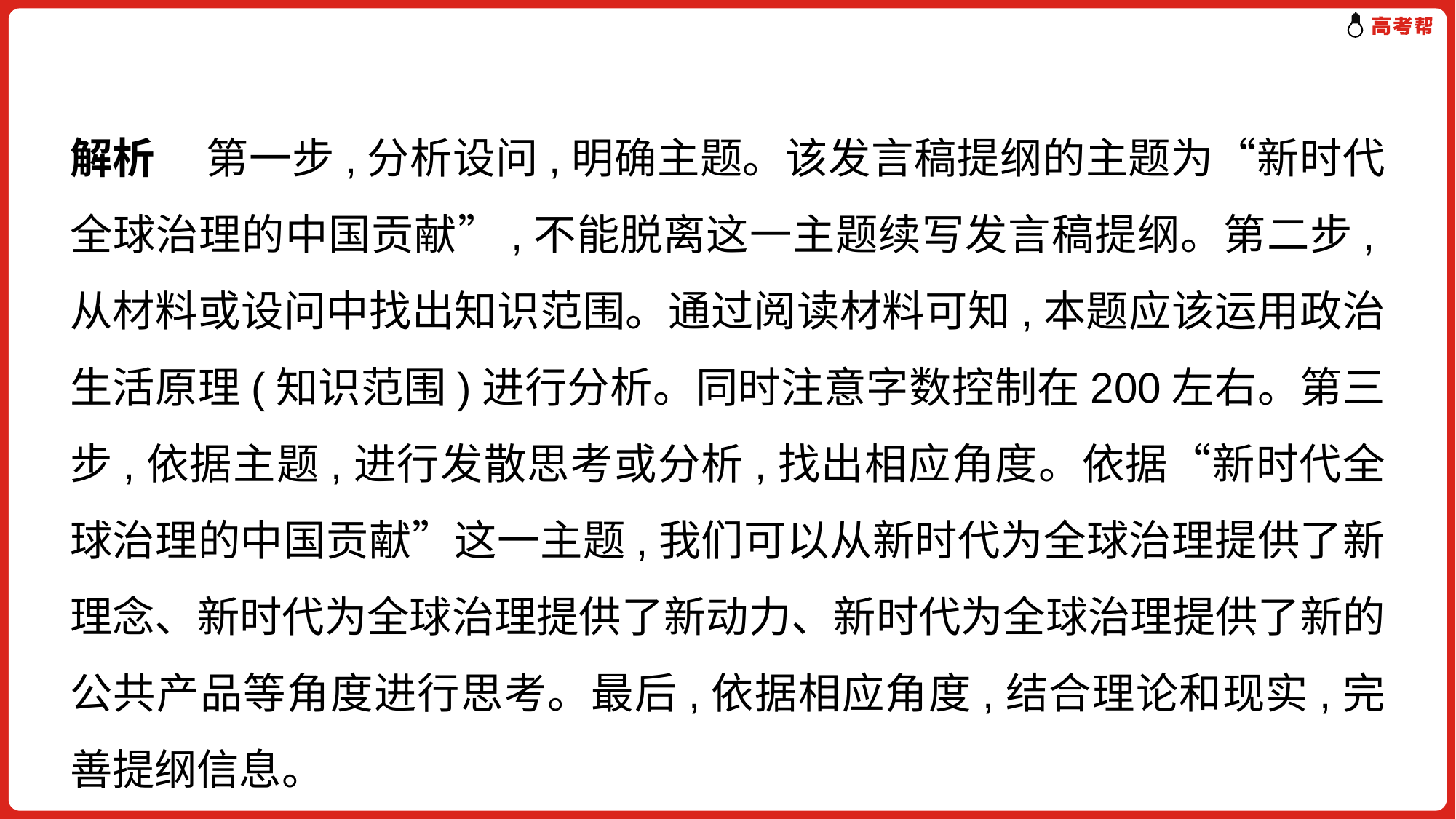

解析     第一步,分析设问,明确主题。该发言稿提纲的主题为“新时代全球治理的中国贡献”,不能脱离这一主题续写发言稿提纲。第二步,从材料或设问中找出知识范围。通过阅读材料可知,本题应该运用政治生活原理(知识范围)进行分析。同时注意字数控制在200左右。第三步,依据主题,进行发散思考或分析,找出相应角度。依据“新时代全球治理的中国贡献”这一主题,我们可以从新时代为全球治理提供了新理念、新时代为全球治理提供了新动力、新时代为全球治理提供了新的公共产品等角度进行思考。最后,依据相应角度,结合理论和现实,完善提纲信息。